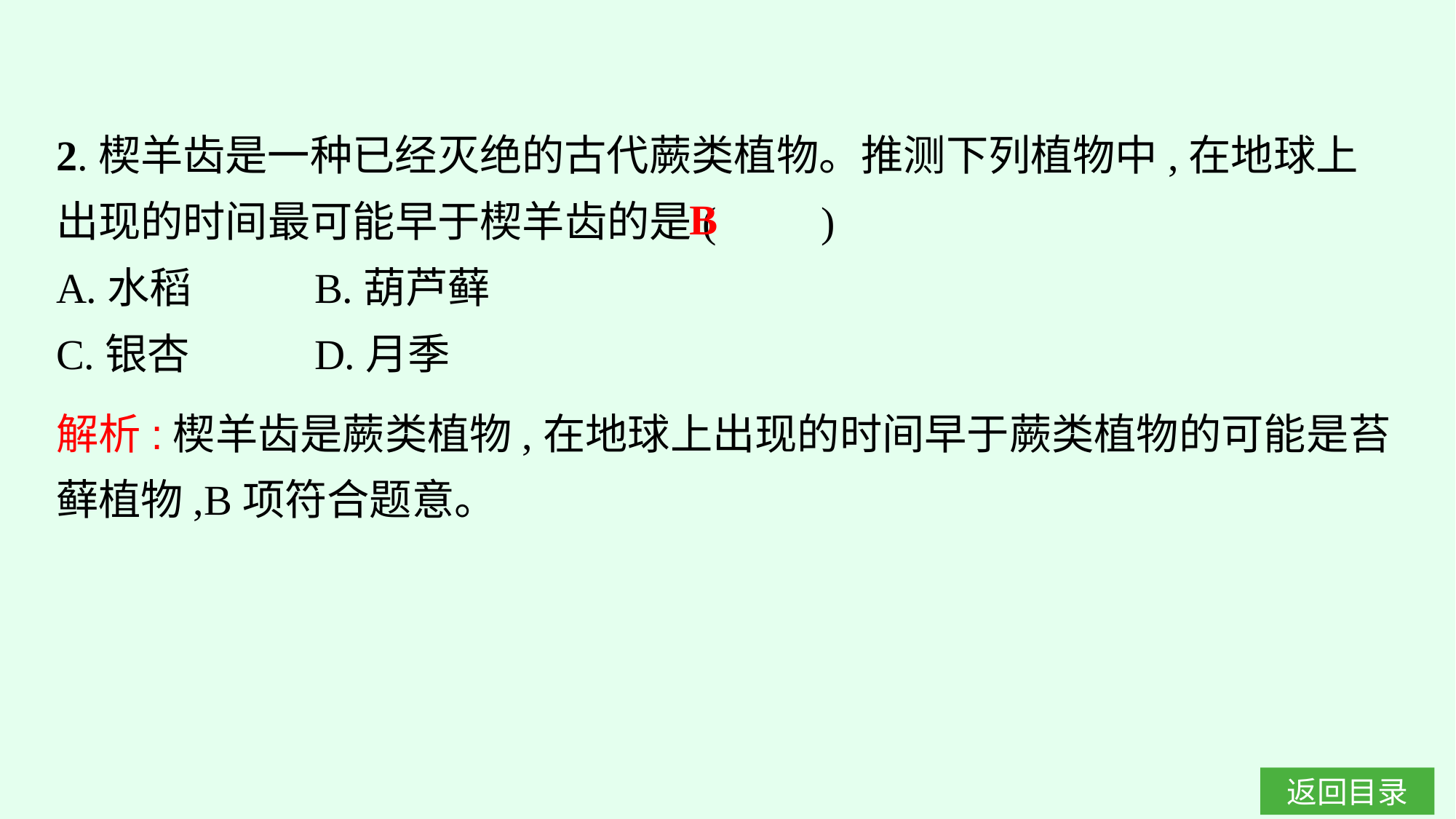

2.楔羊齿是一种已经灭绝的古代蕨类植物。推测下列植物中,在地球上出现的时间最可能早于楔羊齿的是(　　)
A.水稻		B.葫芦藓
C.银杏		D.月季
B
解析:楔羊齿是蕨类植物,在地球上出现的时间早于蕨类植物的可能是苔藓植物,B项符合题意。